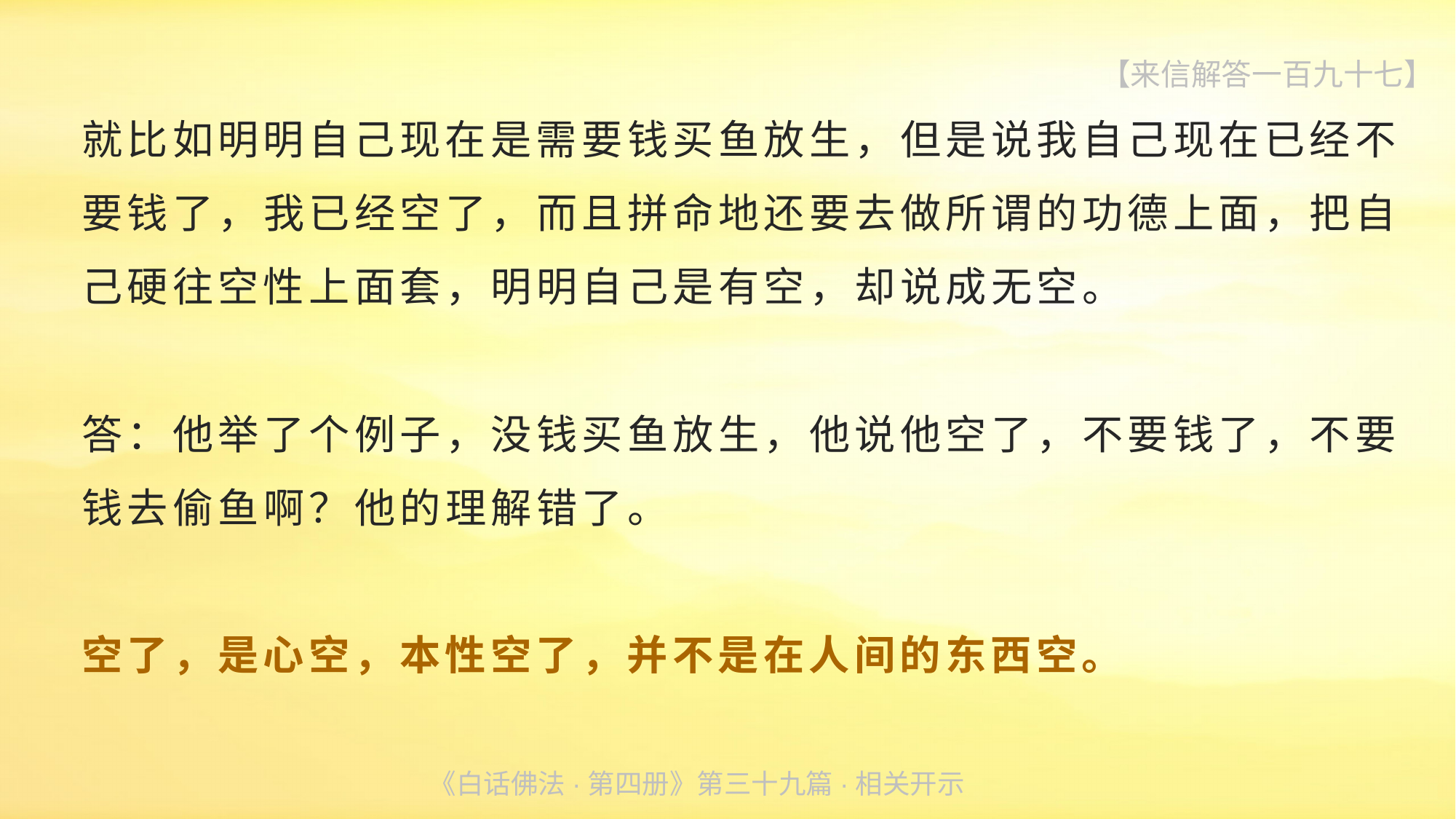

【来信解答一百九十七】
就比如明明自己现在是需要钱买鱼放生，但是说我自己现在已经不要钱了，我已经空了，而且拼命地还要去做所谓的功德上面，把自己硬往空性上面套，明明自己是有空，却说成无空。

答：他举了个例子，没钱买鱼放生，他说他空了，不要钱了，不要钱去偷鱼啊？他的理解错了。

空了，是心空，本性空了，并不是在人间的东西空。

《白话佛法·第四册》第三十九篇·相关开示